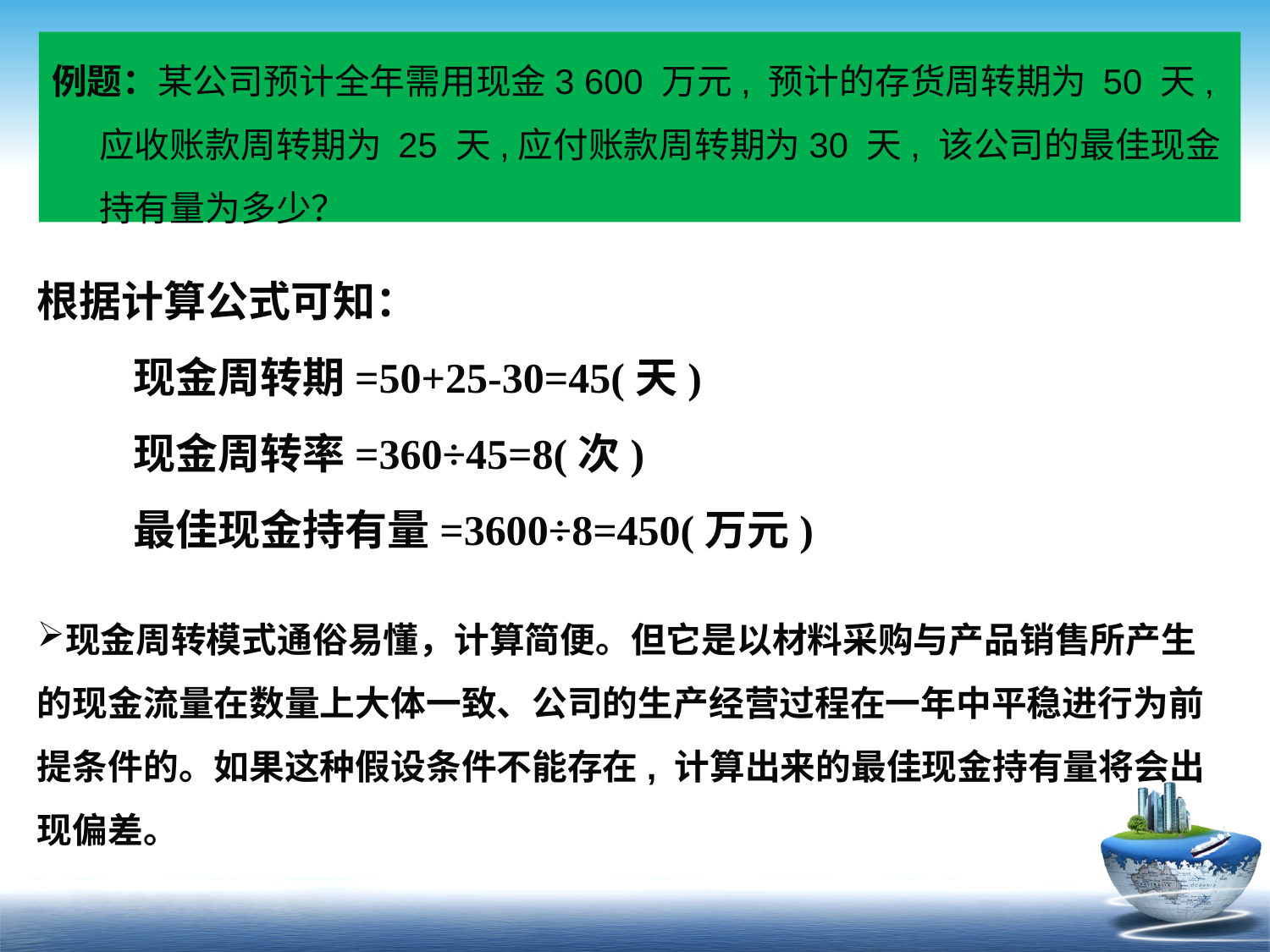

例题：某公司预计全年需用现金3 600 万元, 预计的存货周转期为 50 天, 应收账款周转期为 25 天,应付账款周转期为30 天, 该公司的最佳现金持有量为多少？

根据计算公式可知：
         现金周转期=50+25-30=45(天)
         现金周转率=360÷45=8(次)
         最佳现金持有量=3600÷8=450(万元)

现金周转模式通俗易懂，计算简便。但它是以材料采购与产品销售所产生的现金流量在数量上大体一致、公司的生产经营过程在一年中平稳进行为前提条件的。如果这种假设条件不能存在, 计算出来的最佳现金持有量将会出现偏差。